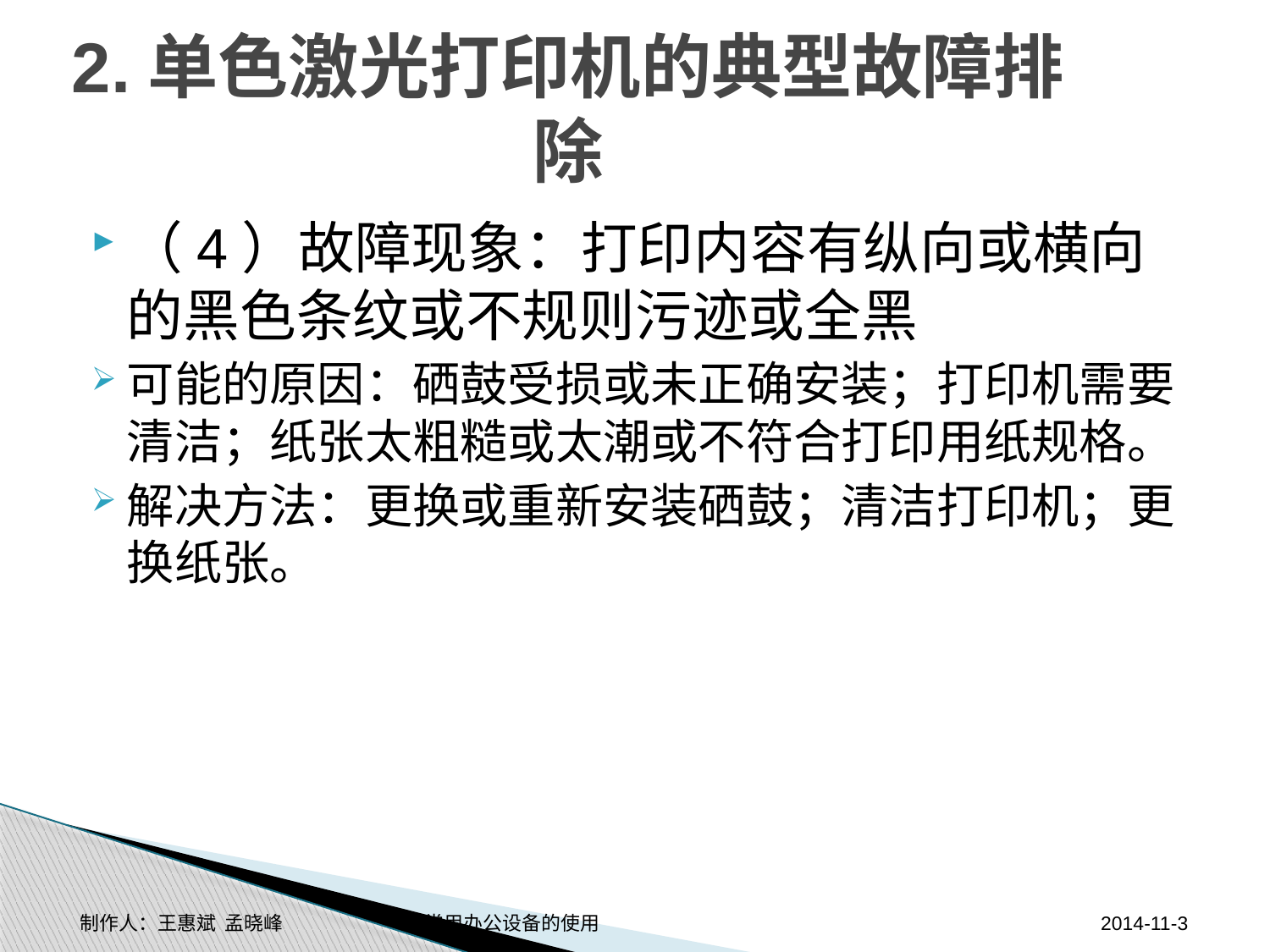

# 2.单色激光打印机的典型故障排除
（4）故障现象：打印内容有纵向或横向的黑色条纹或不规则污迹或全黑
可能的原因：硒鼓受损或未正确安装；打印机需要清洁；纸张太粗糙或太潮或不符合打印用纸规格。
解决方法：更换或重新安装硒鼓；清洁打印机；更换纸张。

制作人：王惠斌  孟晓峰                                常用办公设备的使用
2014-11-3